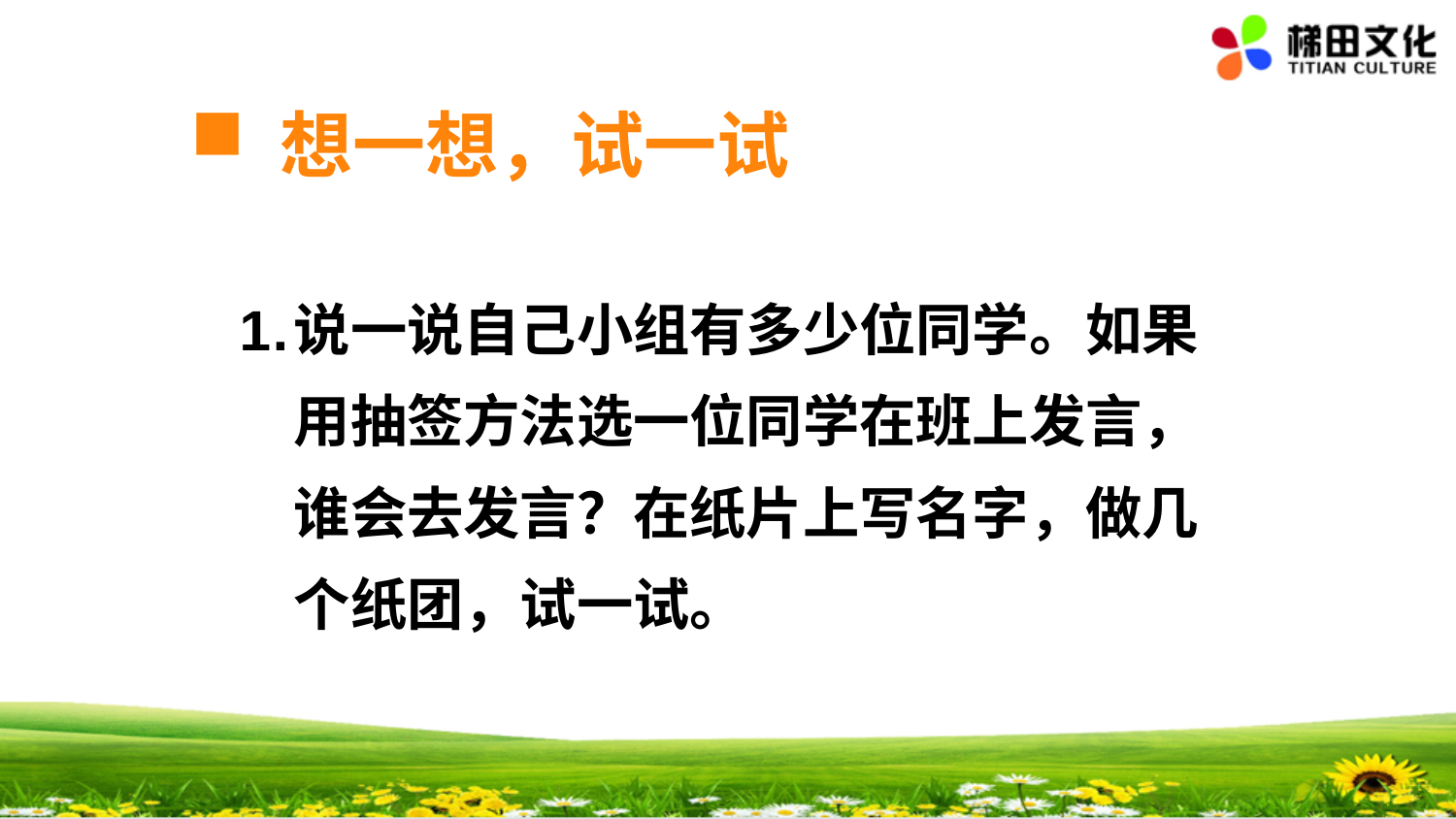

想一想，试一试
说一说自己小组有多少位同学。如果用抽签方法选一位同学在班上发言，谁会去发言？在纸片上写名字，做几个纸团，试一试。